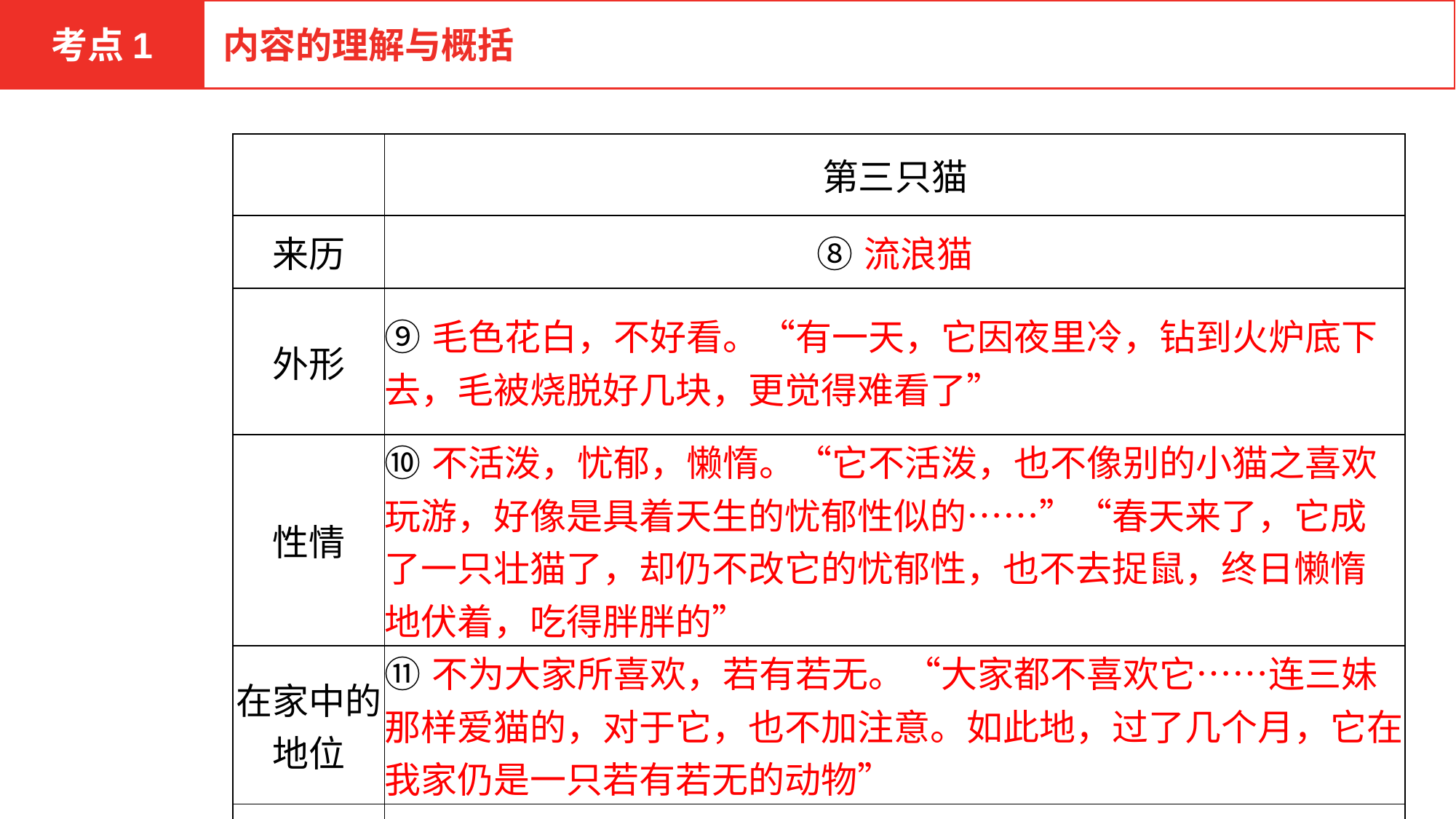

考点1
内容的理解与概括
|  | 第三只猫 |
| --- | --- |
| 来历 | ⑧流浪猫 |
| 外形 | ⑨毛色花白，不好看。“有一天，它因夜里冷，钻到火炉底下去，毛被烧脱好几块，更觉得难看了” |
| 性情 | ⑩不活泼，忧郁，懒惰。“它不活泼，也不像别的小猫之喜欢 玩游，好像是具着天生的忧郁性似的……”“春天来了，它成 了一只壮猫了，却仍不改它的忧郁性，也不去捉鼠，终日懒惰 地伏着，吃得胖胖的” |
| 在家中的地位 | ⑪不为大家所喜欢，若有若无。“大家都不喜欢它……连三妹那样爱猫的，对于它，也不加注意。如此地，过了几个月，它在我家仍是一只若有若无的动物” |
| 结局 | ⑫死亡 |